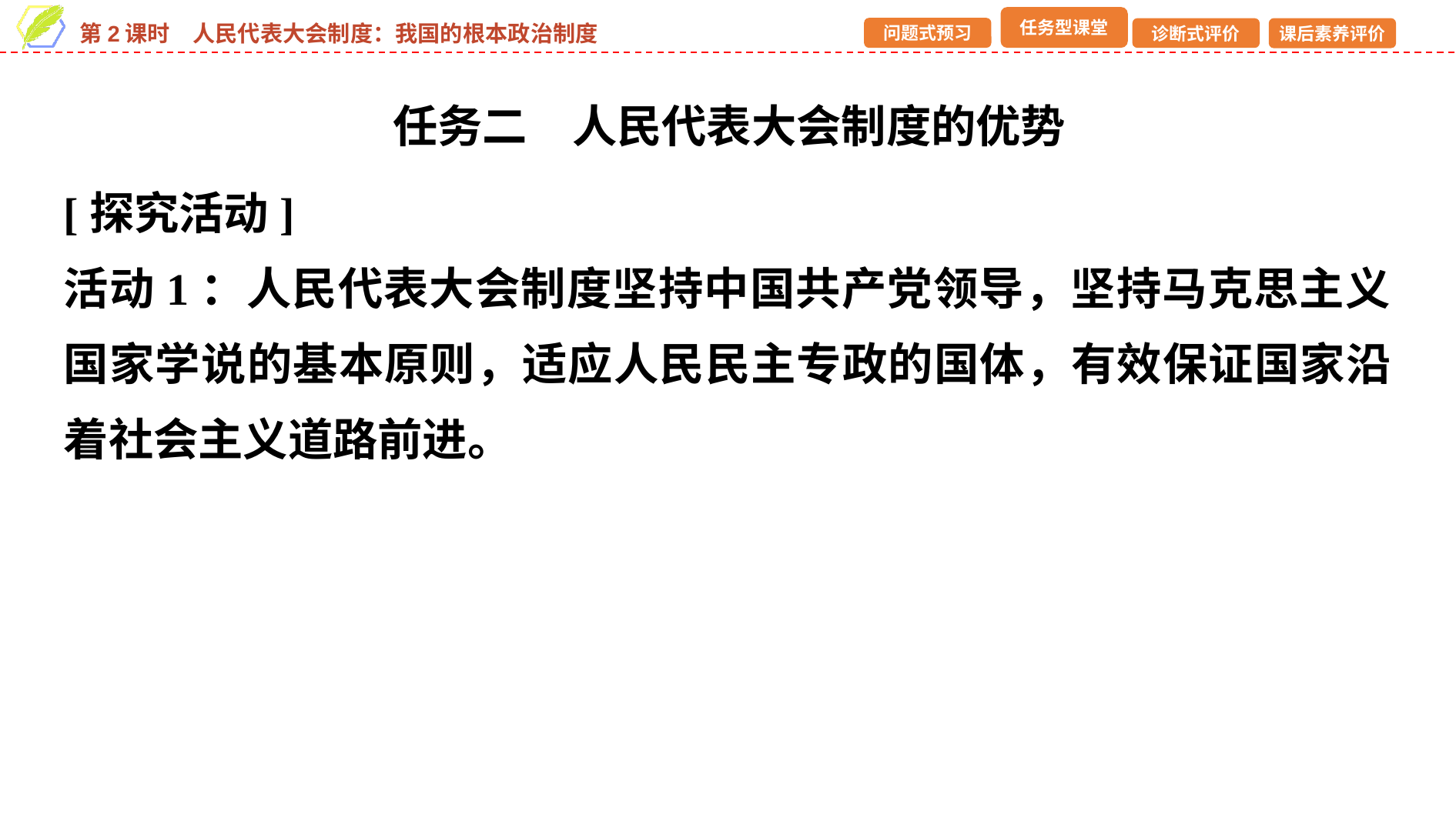

任务二　人民代表大会制度的优势
[探究活动]
活动1：人民代表大会制度坚持中国共产党领导，坚持马克思主义国家学说的基本原则，适应人民民主专政的国体，有效保证国家沿着社会主义道路前进。